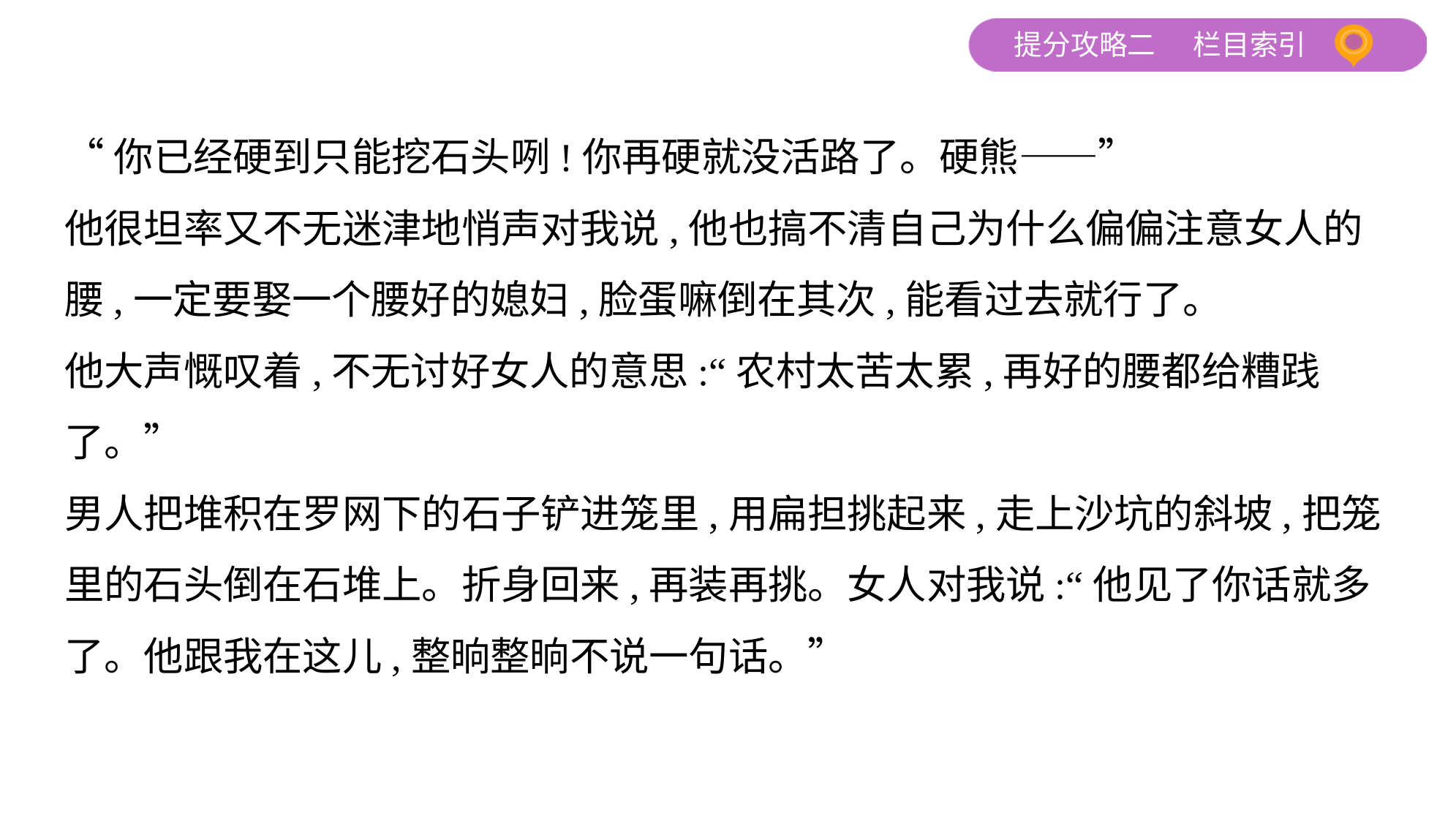

“你已经硬到只能挖石头咧!你再硬就没活路了。硬熊——”
他很坦率又不无迷津地悄声对我说,他也搞不清自己为什么偏偏注意女人的
腰,一定要娶一个腰好的媳妇,脸蛋嘛倒在其次,能看过去就行了。
他大声慨叹着,不无讨好女人的意思:“农村太苦太累,再好的腰都给糟践
了。”
男人把堆积在罗网下的石子铲进笼里,用扁担挑起来,走上沙坑的斜坡,把笼
里的石头倒在石堆上。折身回来,再装再挑。女人对我说:“他见了你话就多
了。他跟我在这儿,整晌整晌不说一句话。”